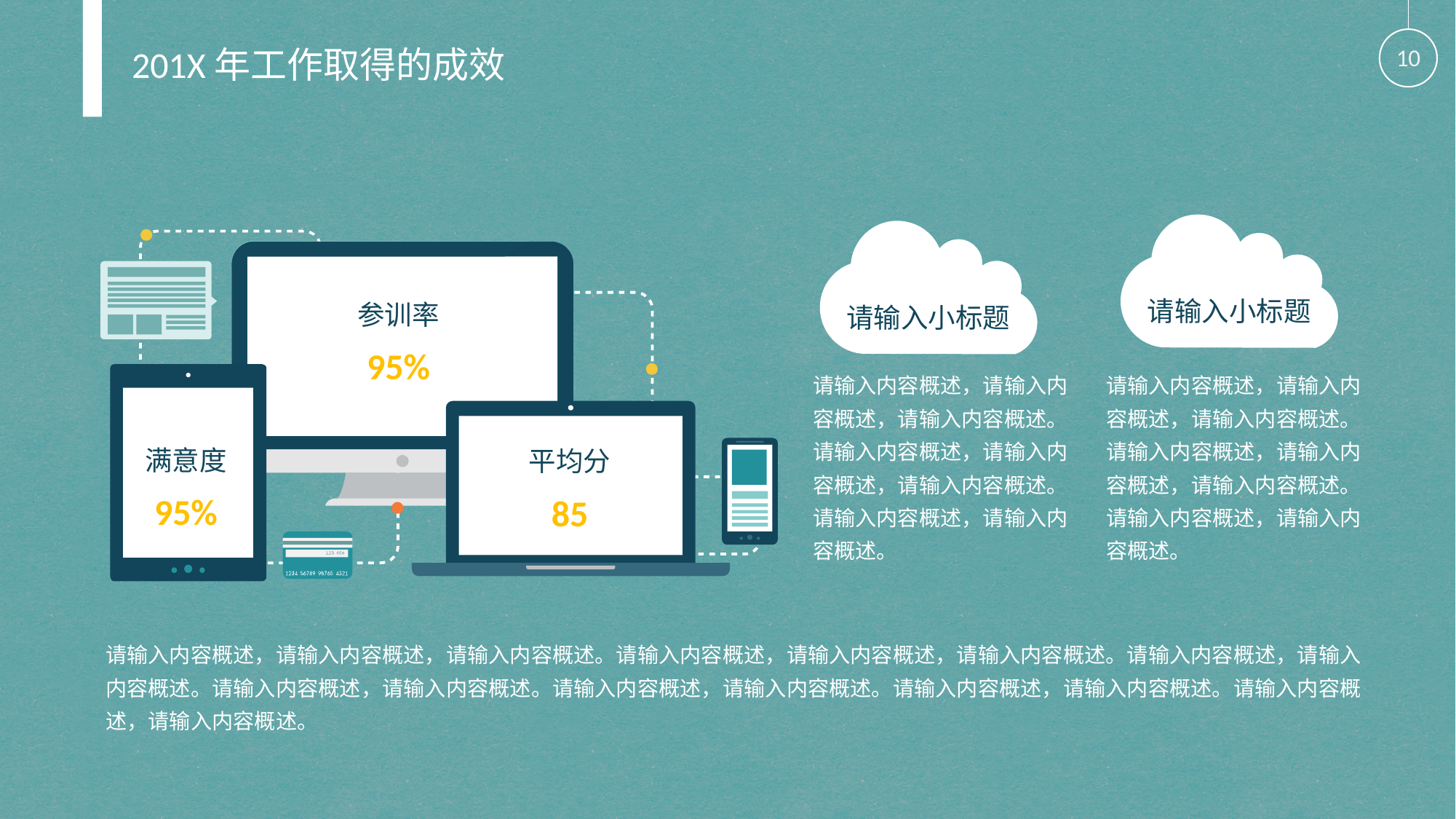

10
201X年工作取得的成效

请输入小标题
参训率
95%
请输入小标题
请输入内容概述，请输入内容概述，请输入内容概述。
请输入内容概述，请输入内容概述，请输入内容概述。
请输入内容概述，请输入内容概述。
请输入内容概述，请输入内容概述，请输入内容概述。
请输入内容概述，请输入内容概述，请输入内容概述。
请输入内容概述，请输入内容概述。
满意度
95%
平均分
85
请输入内容概述，请输入内容概述，请输入内容概述。请输入内容概述，请输入内容概述，请输入内容概述。请输入内容概述，请输入内容概述。请输入内容概述，请输入内容概述。请输入内容概述，请输入内容概述。请输入内容概述，请输入内容概述。请输入内容概述，请输入内容概述。